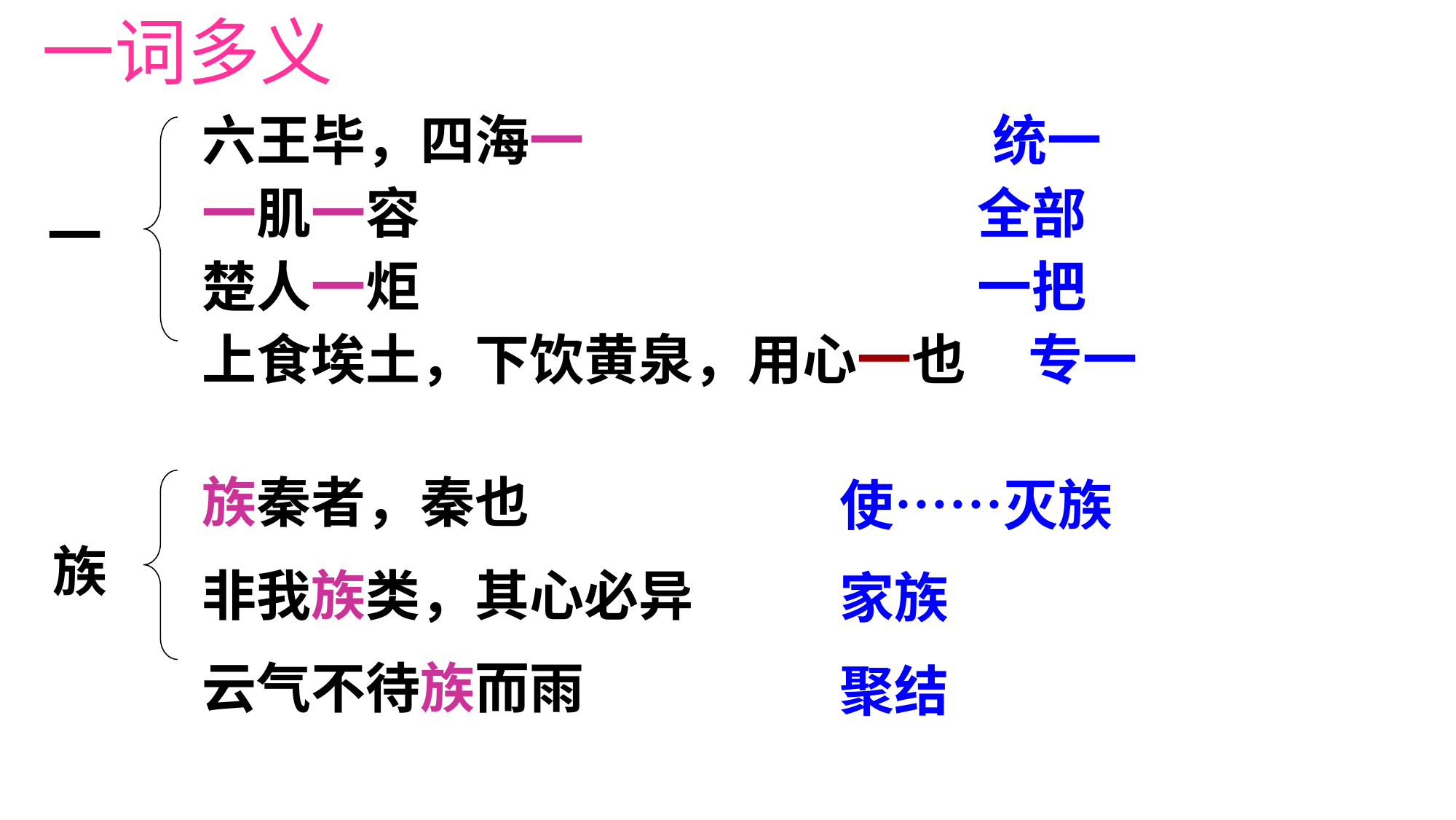

一词多义

六王毕，四海一                                 统一
一肌一容                                             全部
楚人一炬                                             一把
上食埃土，下饮黄泉，用心一也     专一
一
族秦者，秦也
非我族类，其心必异
云气不待族而雨
使……灭族
家族
聚结

族